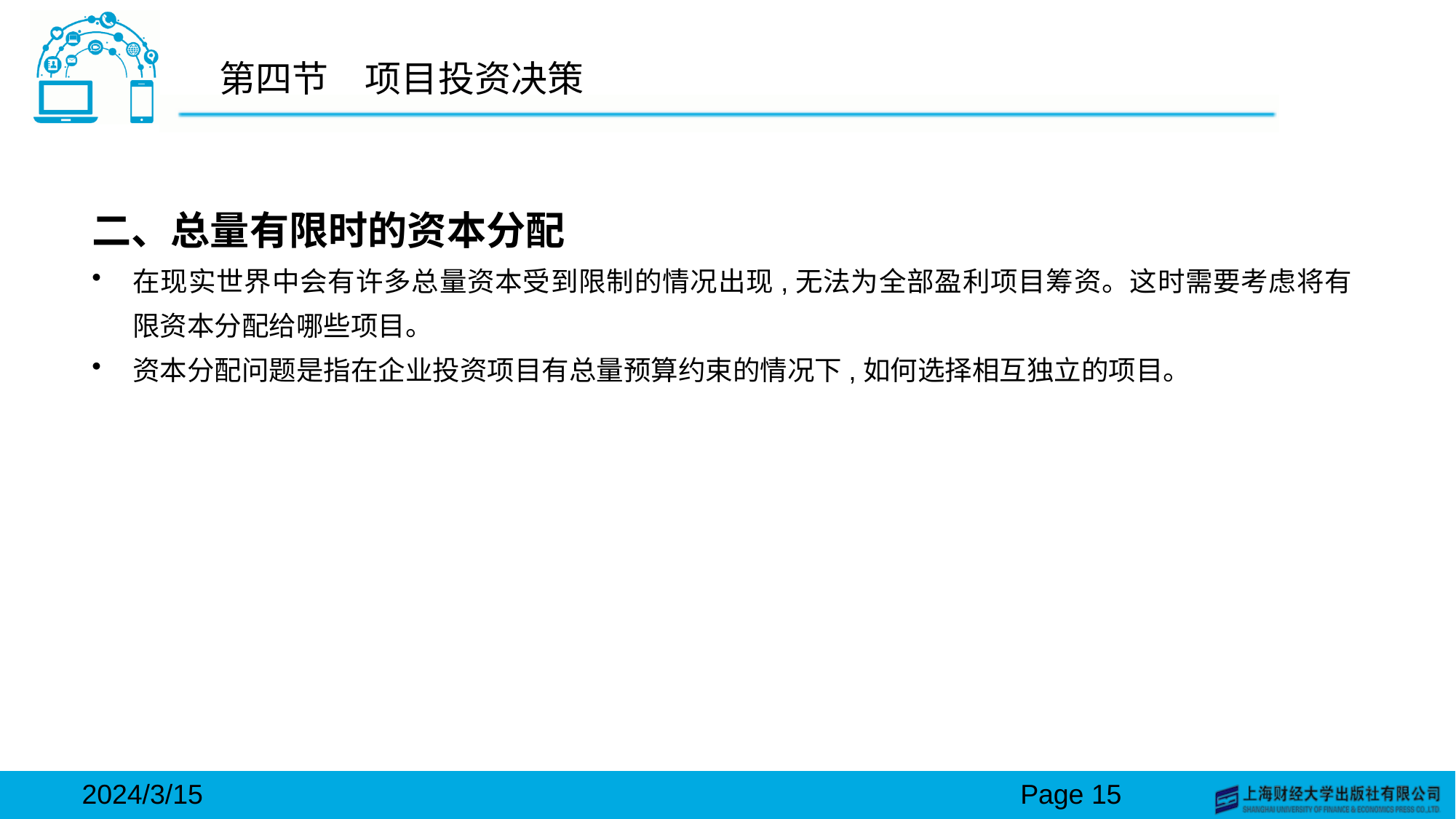

# 第四节　项目投资决策
二、总量有限时的资本分配
在现实世界中会有许多总量资本受到限制的情况出现,无法为全部盈利项目筹资。这时需要考虑将有限资本分配给哪些项目。
资本分配问题是指在企业投资项目有总量预算约束的情况下,如何选择相互独立的项目。

2024/3/15
Page 15